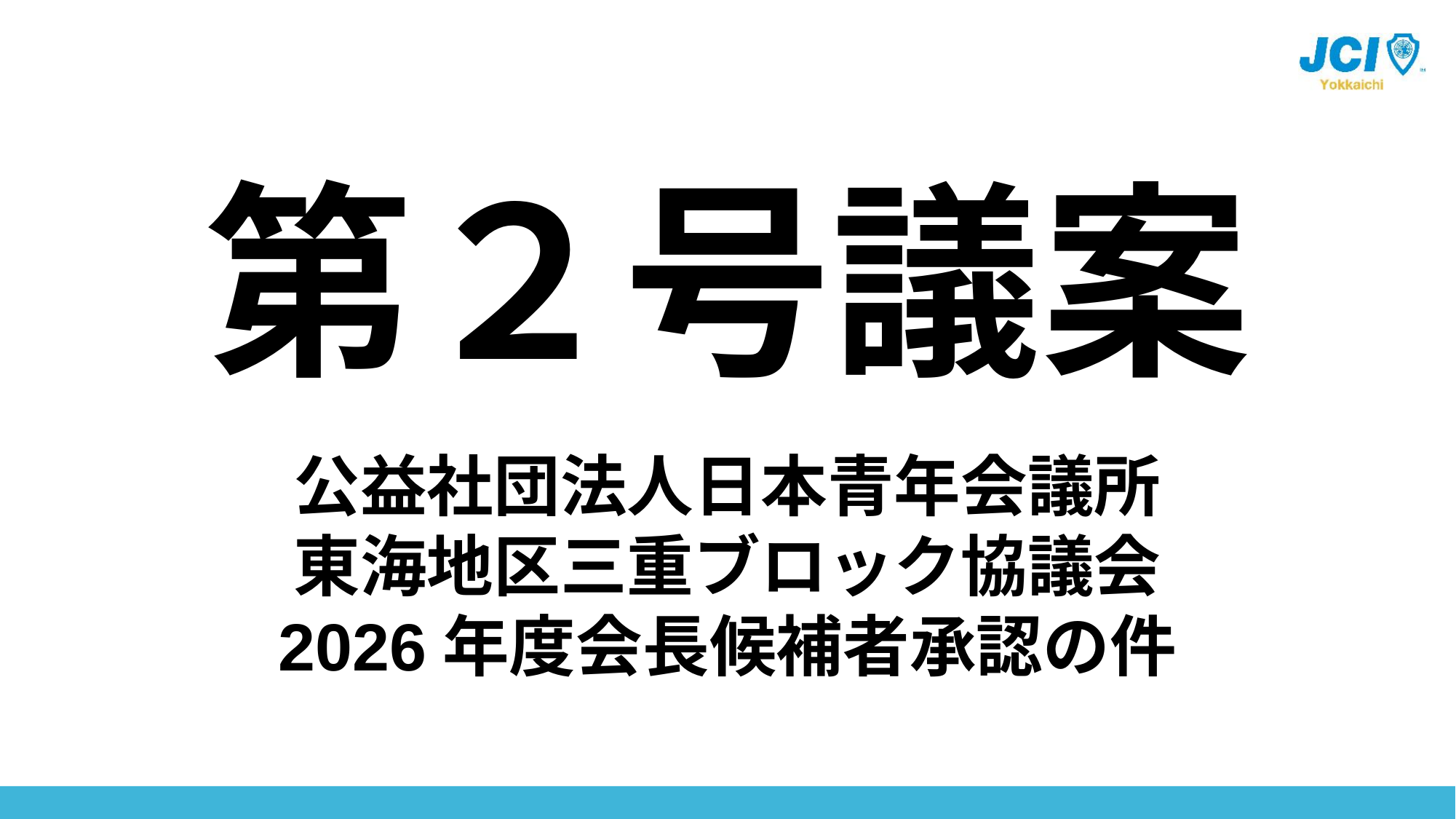

第２号議案
公益社団法人日本青年会議所
東海地区三重ブロック協議会
2026年度会長候補者承認の件